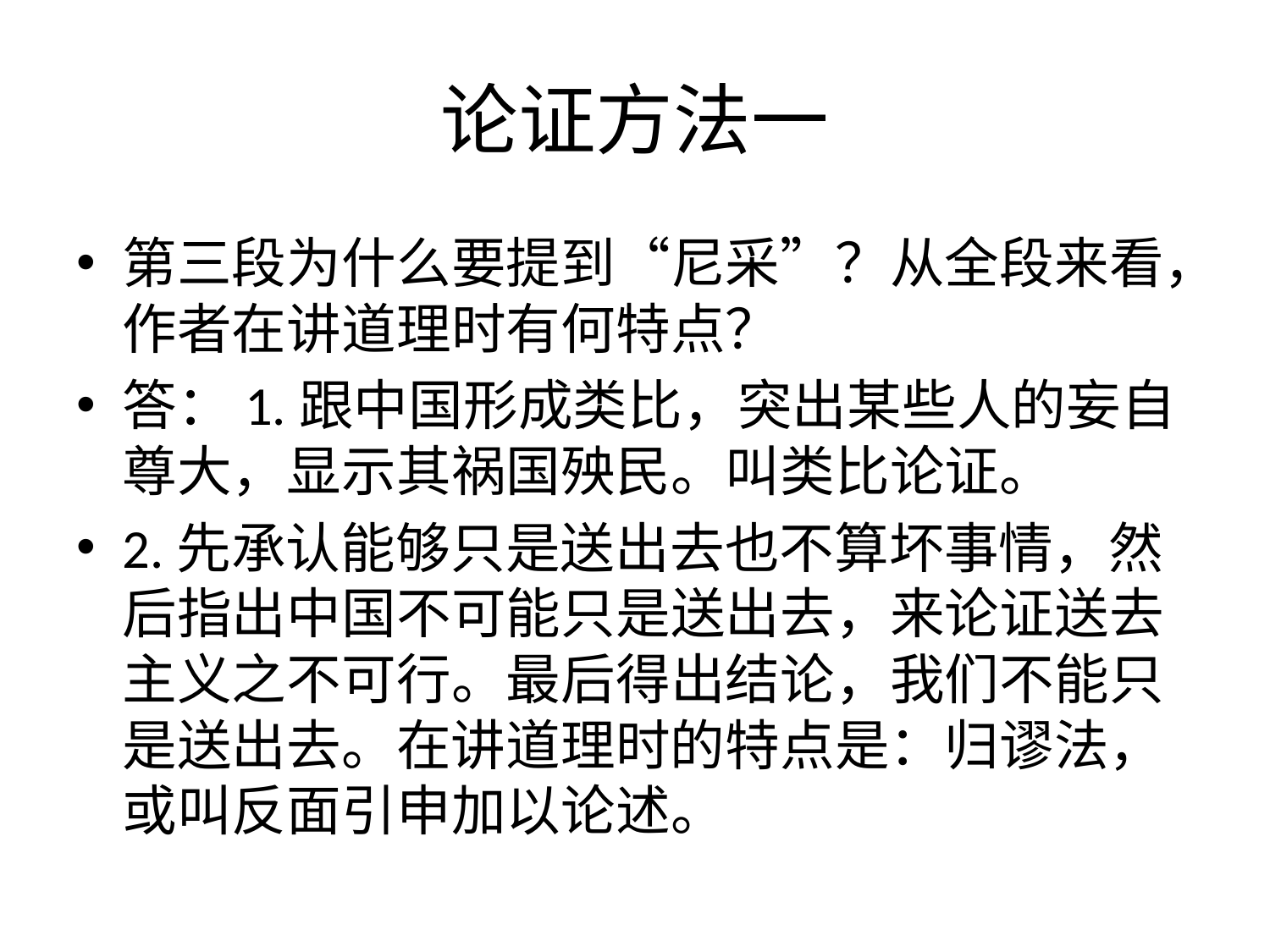

# 论证方法一
第三段为什么要提到“尼采”？从全段来看，作者在讲道理时有何特点？
答：1.跟中国形成类比，突出某些人的妄自尊大，显示其祸国殃民。叫类比论证。
2.先承认能够只是送出去也不算坏事情，然后指出中国不可能只是送出去，来论证送去主义之不可行。最后得出结论，我们不能只是送出去。在讲道理时的特点是：归谬法，或叫反面引申加以论述。